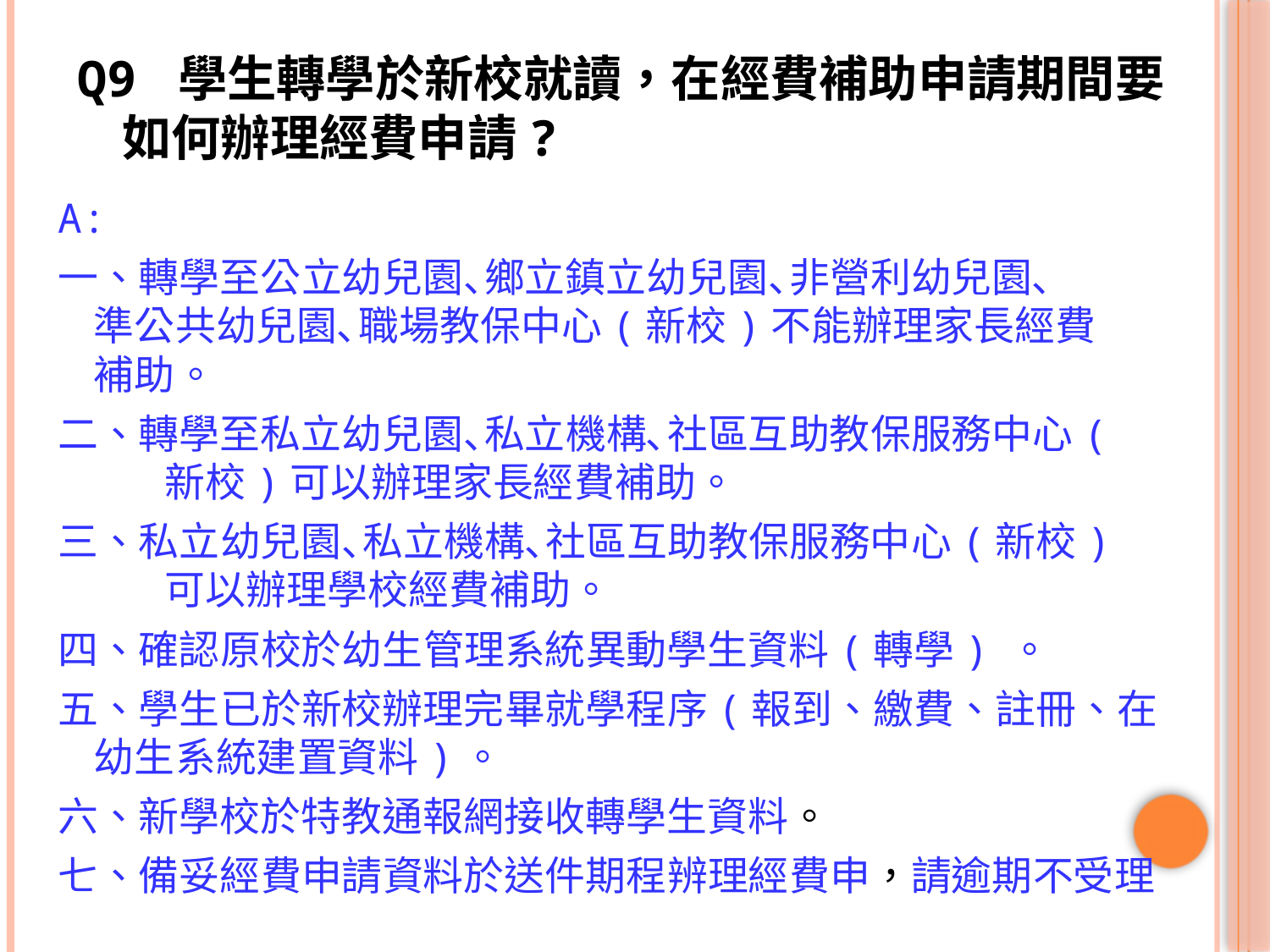

# Q9 學生轉學於新校就讀，在經費補助申請期間要 如何辦理經費申請?
A:
一、轉學至公立幼兒園､鄉立鎮立幼兒園､非營利幼兒園､
    準公共幼兒園､職場教保中心(新校)不能辦理家長經費
    補助。
二、轉學至私立幼兒園､私立機構､社區互助教保服務中心(
    新校)可以辦理家長經費補助。
三、私立幼兒園､私立機構､社區互助教保服務中心(新校)
    可以辦理學校經費補助。
四、確認原校於幼生管理系統異動學生資料(轉學) 。
五、學生已於新校辦理完畢就學程序(報到、繳費、註冊、在
    幼生系統建置資料)。
六、新學校於特教通報網接收轉學生資料。
七、備妥經費申請資料於送件期程辨理經費申，請逾期不受理